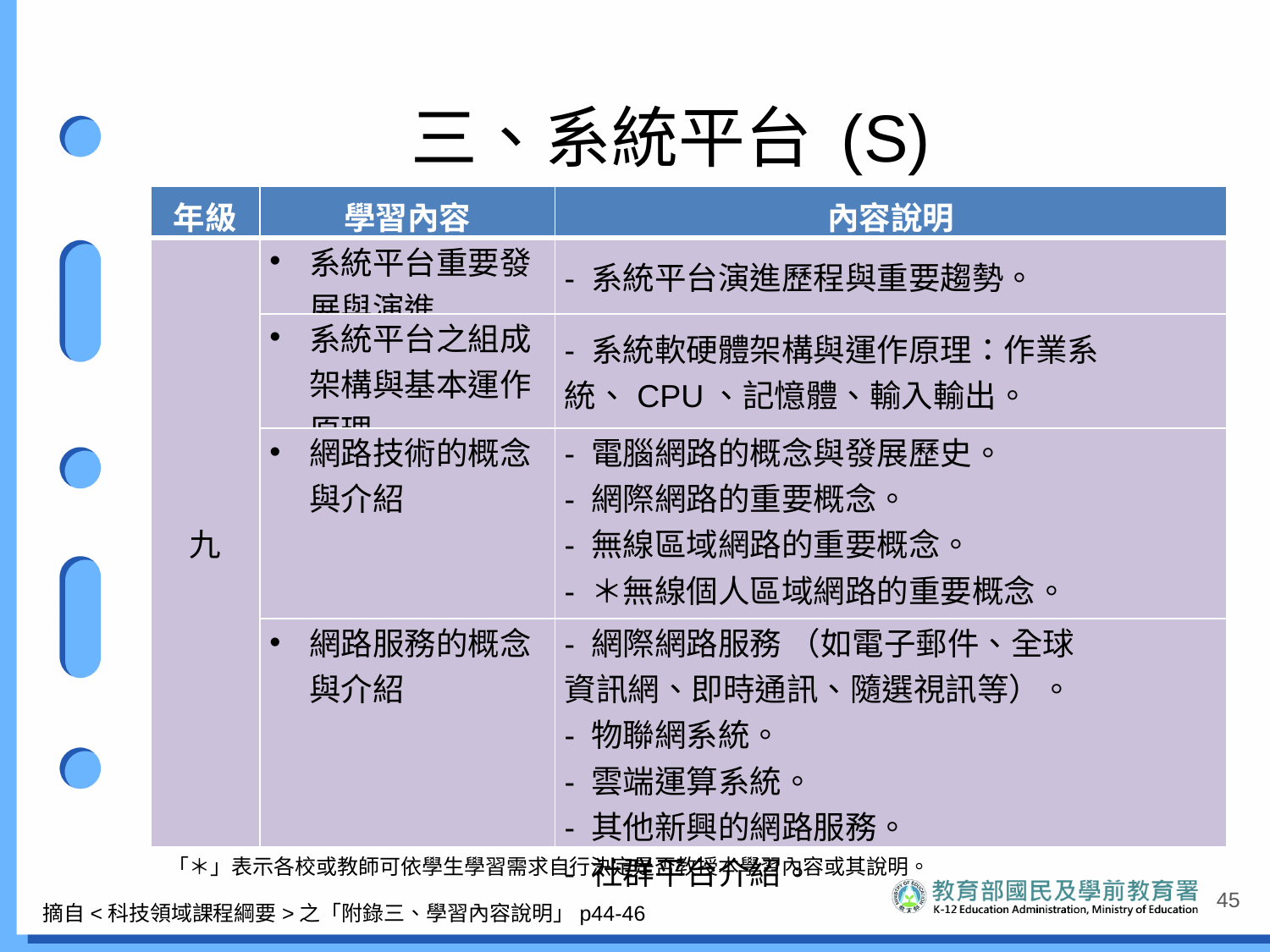

# 三、系統平台 (S)
| 年級 | 學習內容 | 內容說明 |
| --- | --- | --- |
| 九 | 系統平台重要發展與演進 | - 系統平台演進歷程與重要趨勢。 |
|  | 系統平台之組成架構與基本運作原理 | - 系統軟硬體架構與運作原理：作業系統、CPU、記憶體、輸入輸出。 |
|  | 網路技術的概念與介紹 | - 電腦網路的概念與發展歷史。 - 網際網路的重要概念。 - 無線區域網路的重要概念。 - ＊無線個人區域網路的重要概念。 - ＊行動通訊系統的重要概念。 |
|  | 網路服務的概念與介紹 | - 網際網路服務 （如電子郵件、全球 資訊網、即時通訊、隨選視訊等）。 - 物聯網系統。 - 雲端運算系統。 - 其他新興的網路服務。 - 社群平台介紹。 |
「＊」表示各校或教師可依學生學習需求自行決定是否教授本學習內容或其說明。
45
摘自<科技領域課程綱要>之「附錄三、學習內容說明」p44-46